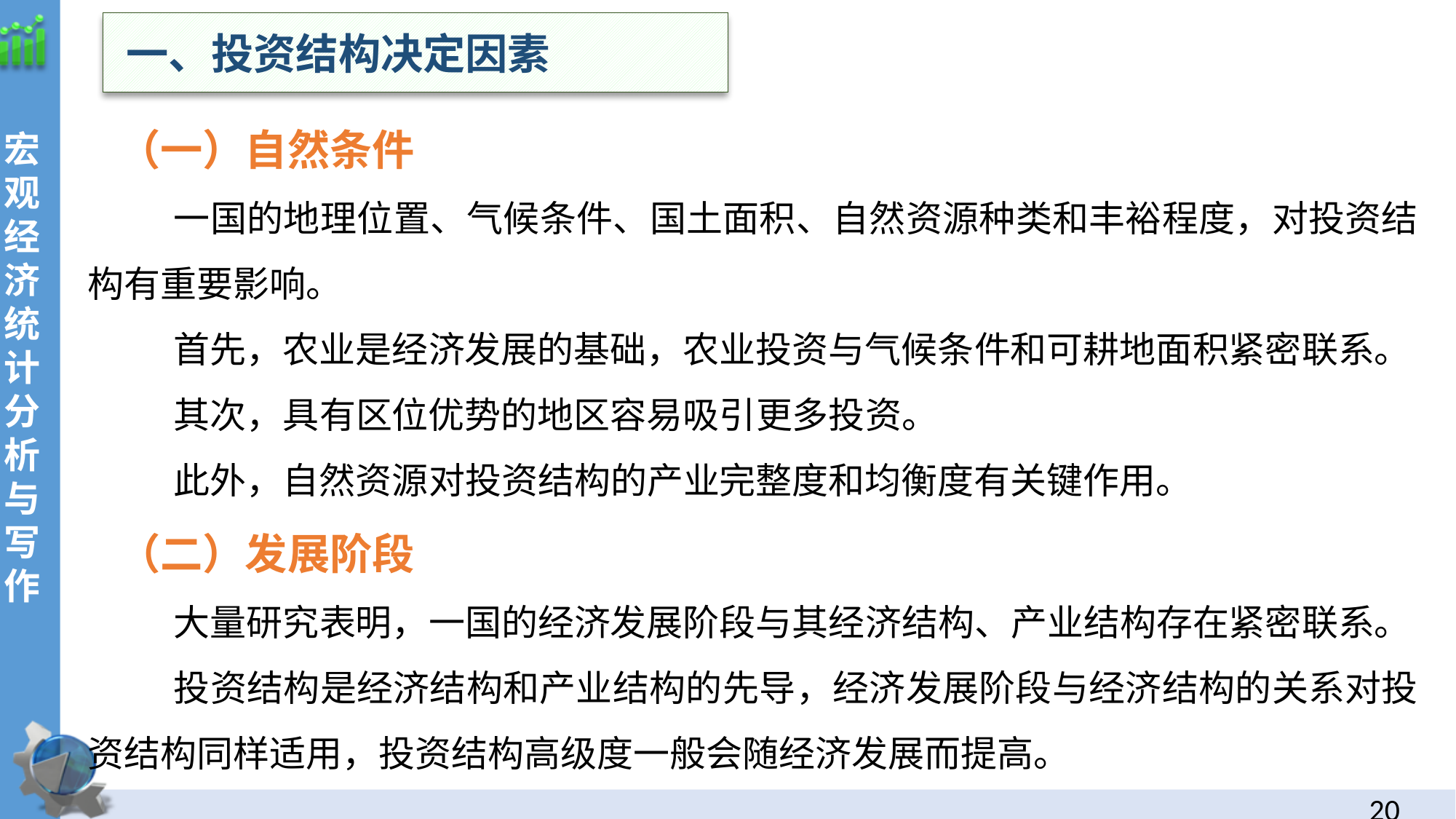

一、投资结构决定因素
（一）自然条件
一国的地理位置、气候条件、国土面积、自然资源种类和丰裕程度，对投资结构有重要影响。
首先，农业是经济发展的基础，农业投资与气候条件和可耕地面积紧密联系。
其次，具有区位优势的地区容易吸引更多投资。
此外，自然资源对投资结构的产业完整度和均衡度有关键作用。
（二）发展阶段
大量研究表明，一国的经济发展阶段与其经济结构、产业结构存在紧密联系。
投资结构是经济结构和产业结构的先导，经济发展阶段与经济结构的关系对投资结构同样适用，投资结构高级度一般会随经济发展而提高。

20